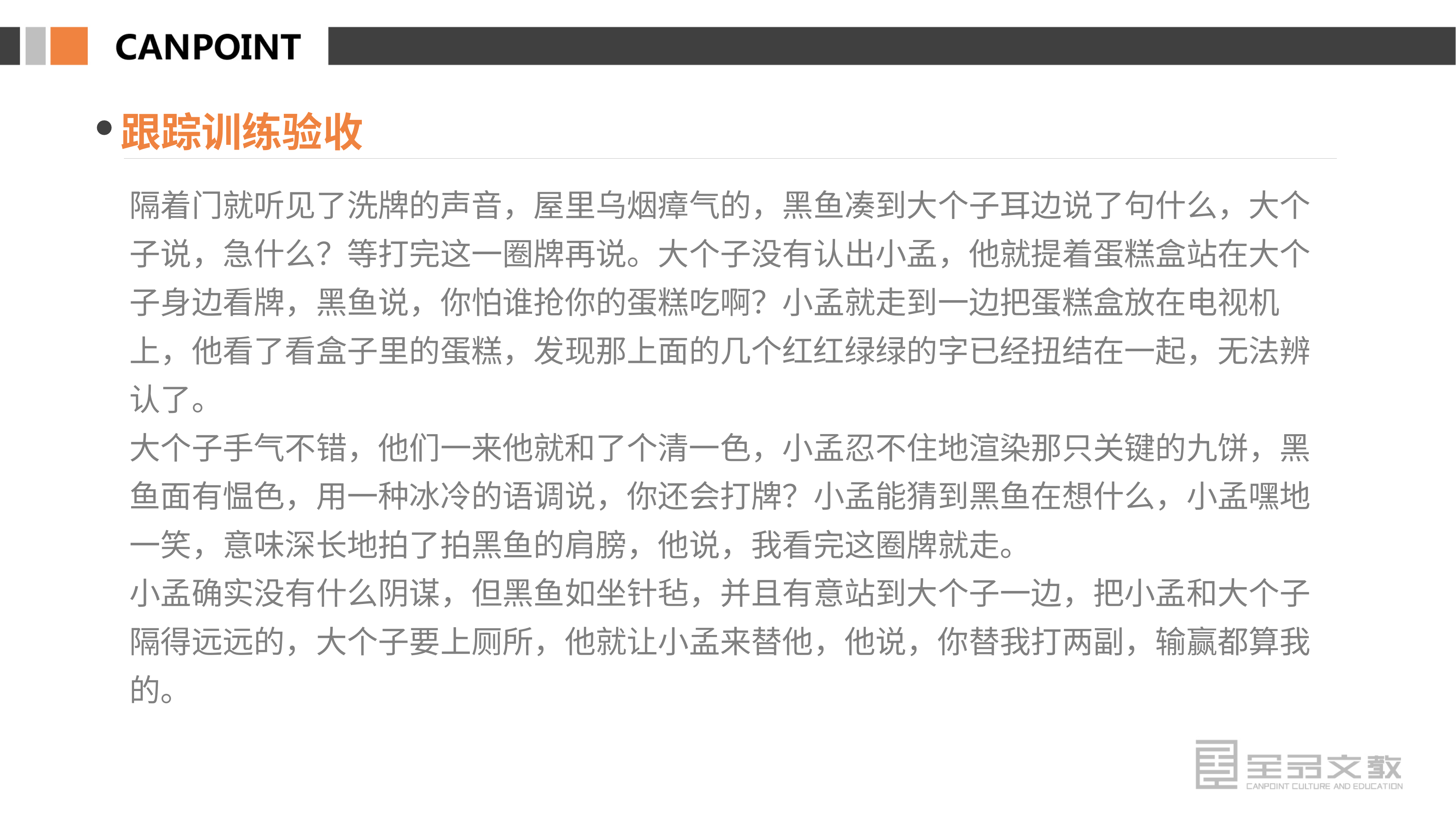

跟踪训练验收

隔着门就听见了洗牌的声音，屋里乌烟瘴气的，黑鱼凑到大个子耳边说了句什么，大个子说，急什么？等打完这一圈牌再说。大个子没有认出小孟，他就提着蛋糕盒站在大个子身边看牌，黑鱼说，你怕谁抢你的蛋糕吃啊？小孟就走到一边把蛋糕盒放在电视机上，他看了看盒子里的蛋糕，发现那上面的几个红红绿绿的字已经扭结在一起，无法辨认了。
大个子手气不错，他们一来他就和了个清一色，小孟忍不住地渲染那只关键的九饼，黑鱼面有愠色，用一种冰冷的语调说，你还会打牌？小孟能猜到黑鱼在想什么，小孟嘿地一笑，意味深长地拍了拍黑鱼的肩膀，他说，我看完这圈牌就走。
小孟确实没有什么阴谋，但黑鱼如坐针毡，并且有意站到大个子一边，把小孟和大个子隔得远远的，大个子要上厕所，他就让小孟来替他，他说，你替我打两副，输赢都算我的。